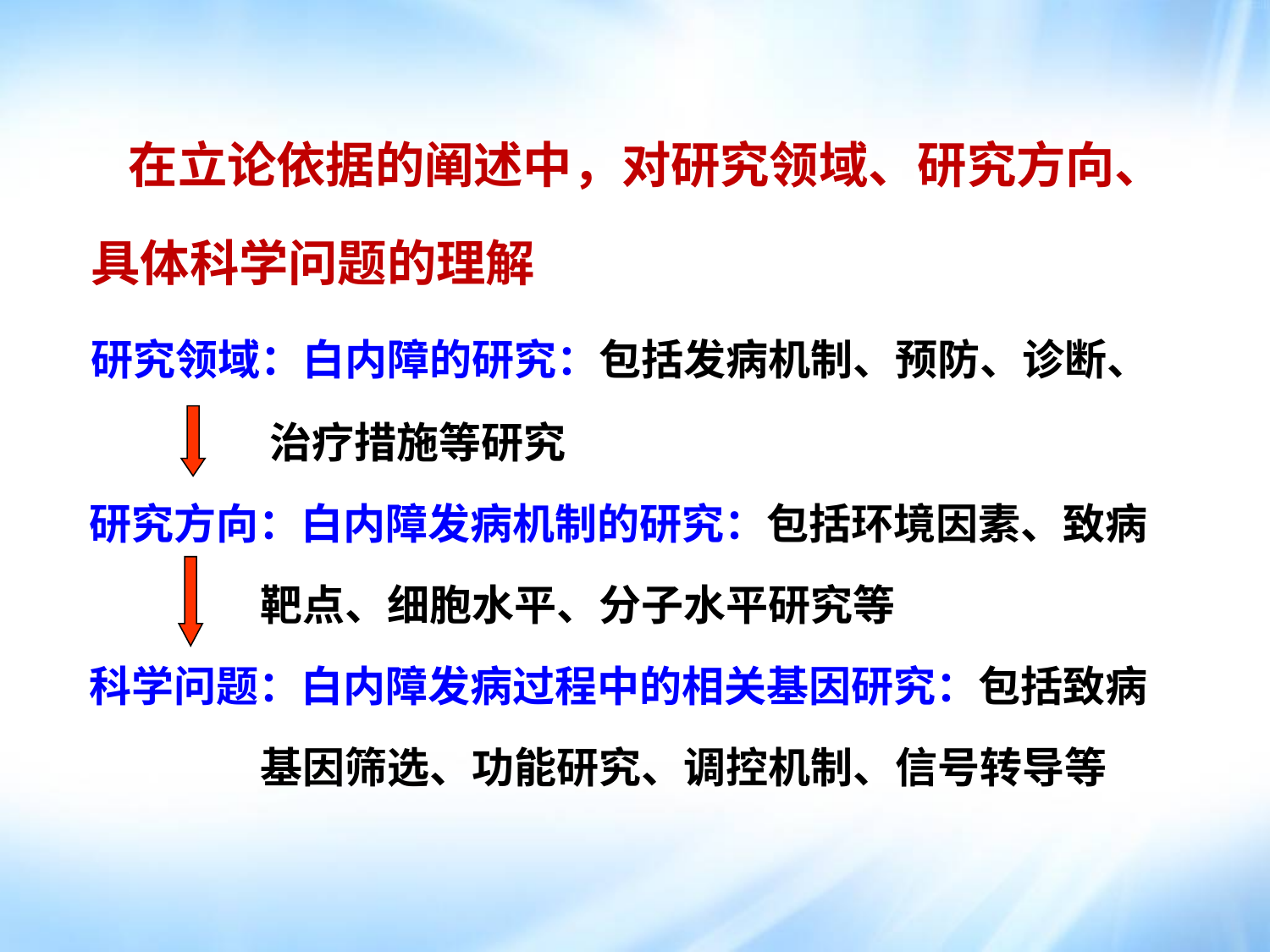

# 在立论依据的阐述中，对研究领域、研究方向、 具体科学问题的理解 研究领域：白内障的研究：包括发病机制、预防、诊断、 治疗措施等研究 研究方向：白内障发病机制的研究：包括环境因素、致病 靶点、细胞水平、分子水平研究等 科学问题：白内障发病过程中的相关基因研究：包括致病 基因筛选、功能研究、调控机制、信号转导等